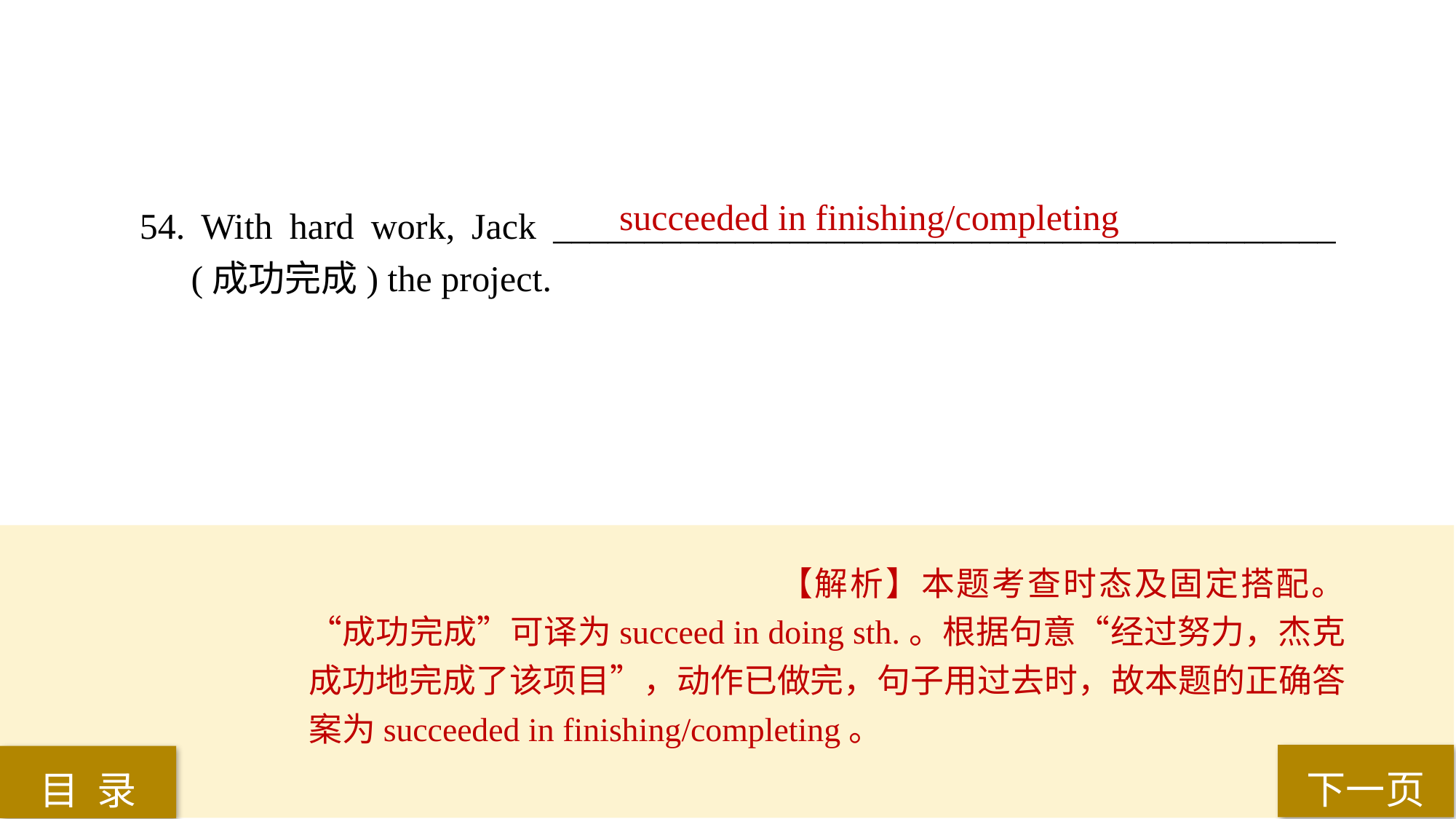

succeeded in finishing/completing
54. With hard work, Jack ___________________________________________ (成功完成) the project.
【解析】本题考查时态及固定搭配。“成功完成”可译为succeed in doing sth.。根据句意“经过努力，杰克成功地完成了该项目”，动作已做完，句子用过去时，故本题的正确答案为succeeded in finishing/completing。